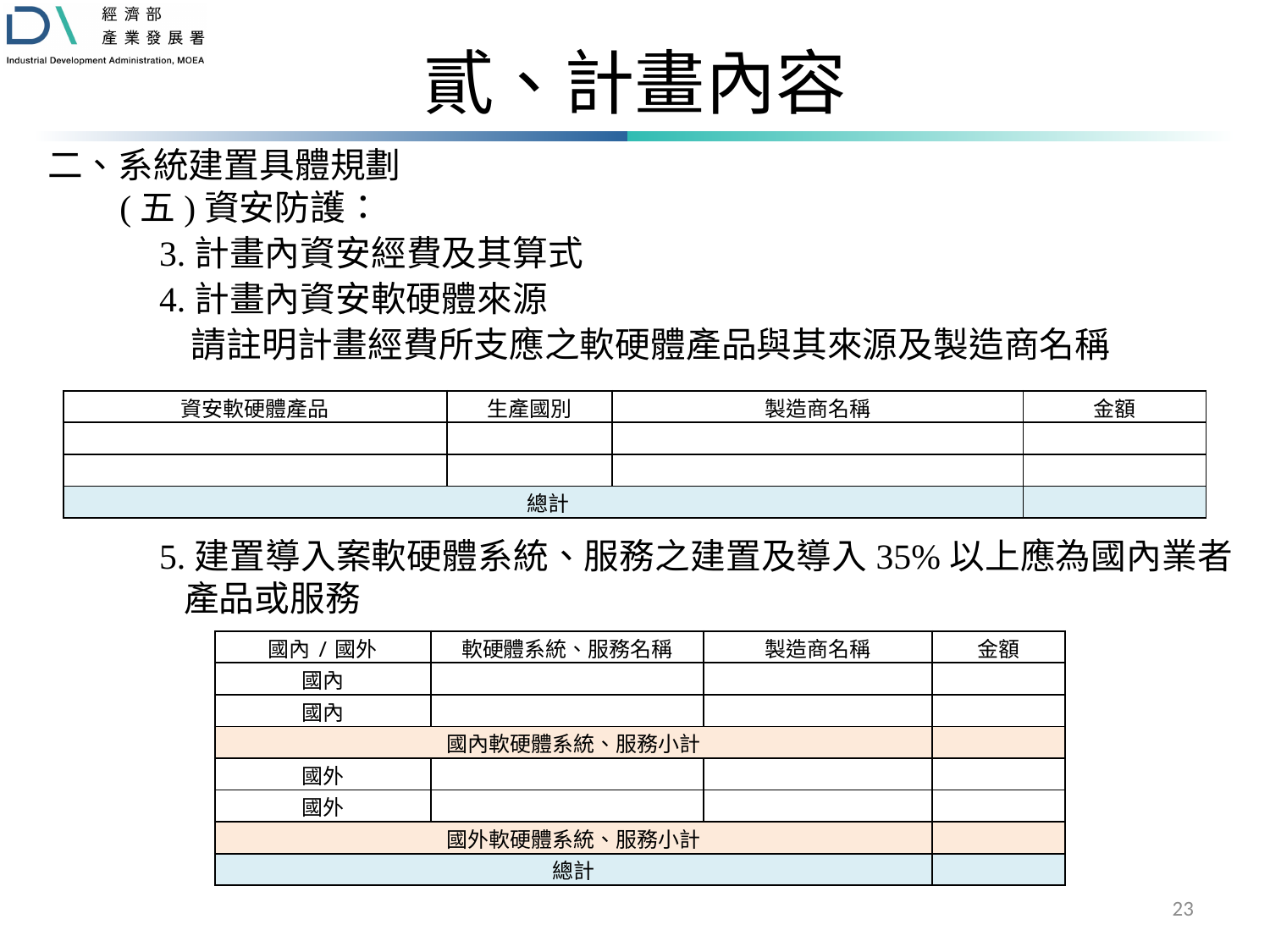

# 貳、計畫內容
二、系統建置具體規劃
 (五)資安防護：
3.計畫內資安經費及其算式
4.計畫內資安軟硬體來源
   請註明計畫經費所支應之軟硬體產品與其來源及製造商名稱

5.建置導入案軟硬體系統、服務之建置及導入35%以上應為國內業者產品或服務
| 資安軟硬體產品 | 生產國別 | 製造商名稱 | 金額 |
| --- | --- | --- | --- |
|  |  |  |  |
|  |  |  |  |
| 總計 |  |  |  |
| 國內/國外 | 軟硬體系統、服務名稱 | 製造商名稱 | 金額 |
| --- | --- | --- | --- |
| 國內 |  |  |  |
| 國內 |  |  |  |
| 國內軟硬體系統、服務小計 |  |  |  |
| 國外 |  |  |  |
| 國外 |  |  |  |
| 國外軟硬體系統、服務小計 |  |  |  |
| 總計 |  |  |  |
23